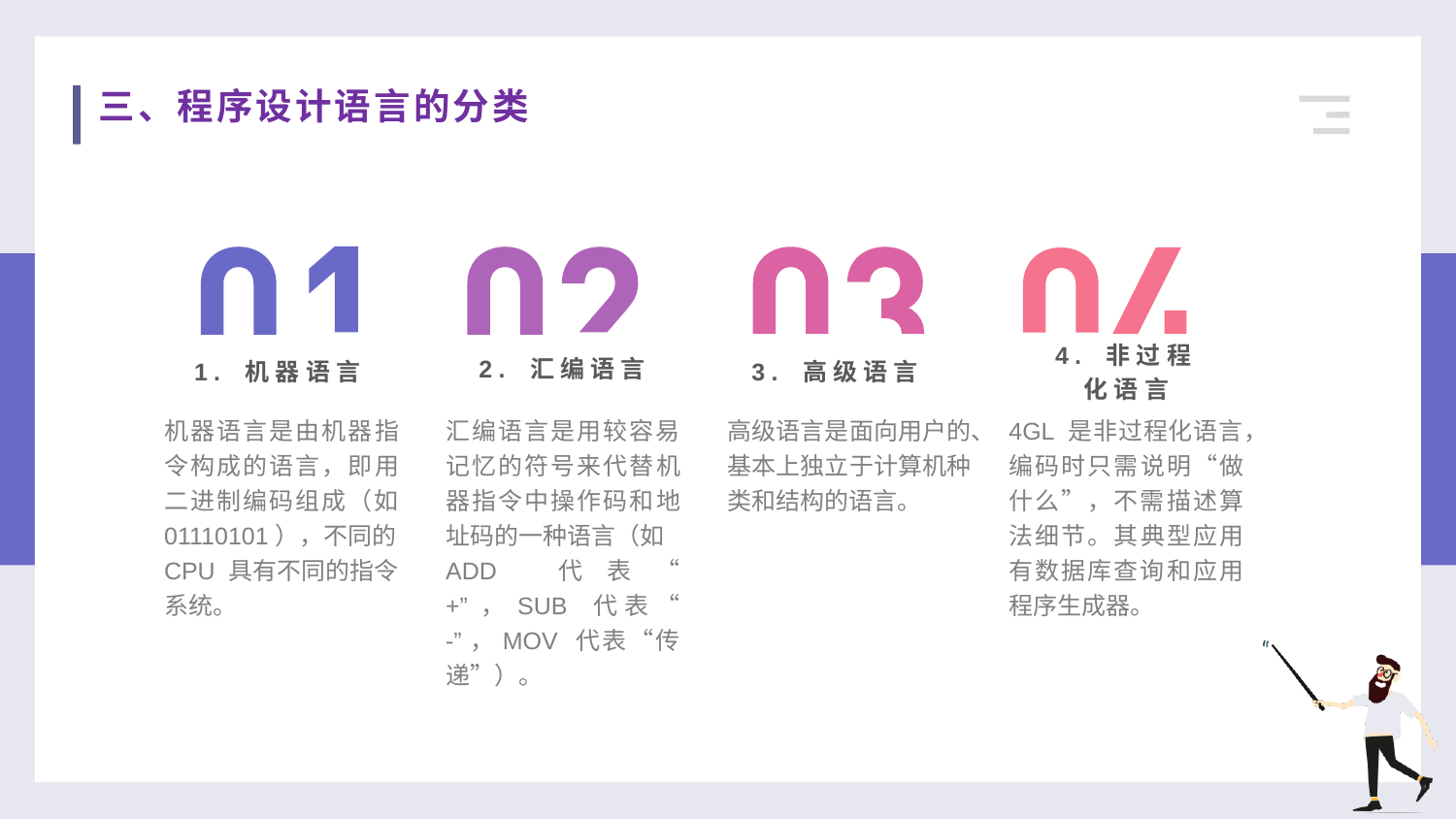

三、程序设计语言的分类

4. 非过程化语言
1. 机器语言
3. 高级语言
2. 汇编语言
机器语言是由机器指令构成的语言，即用二进制编码组成（如 01110101），不同的
CPU 具有不同的指令系统。
汇编语言是用较容易记忆的符号来代替机器指令中操作码和地址码的一种语言（如
ADD 代表“ +”，SUB 代表“ -”，MOV 代表“传递”）。
4GL 是非过程化语言，编码时只需说明“做什么”，不需描述算法细节。其典型应用有数据库查询和应用程序生成器。
高级语言是面向用户的、基本上独立于计算机种类和结构的语言。